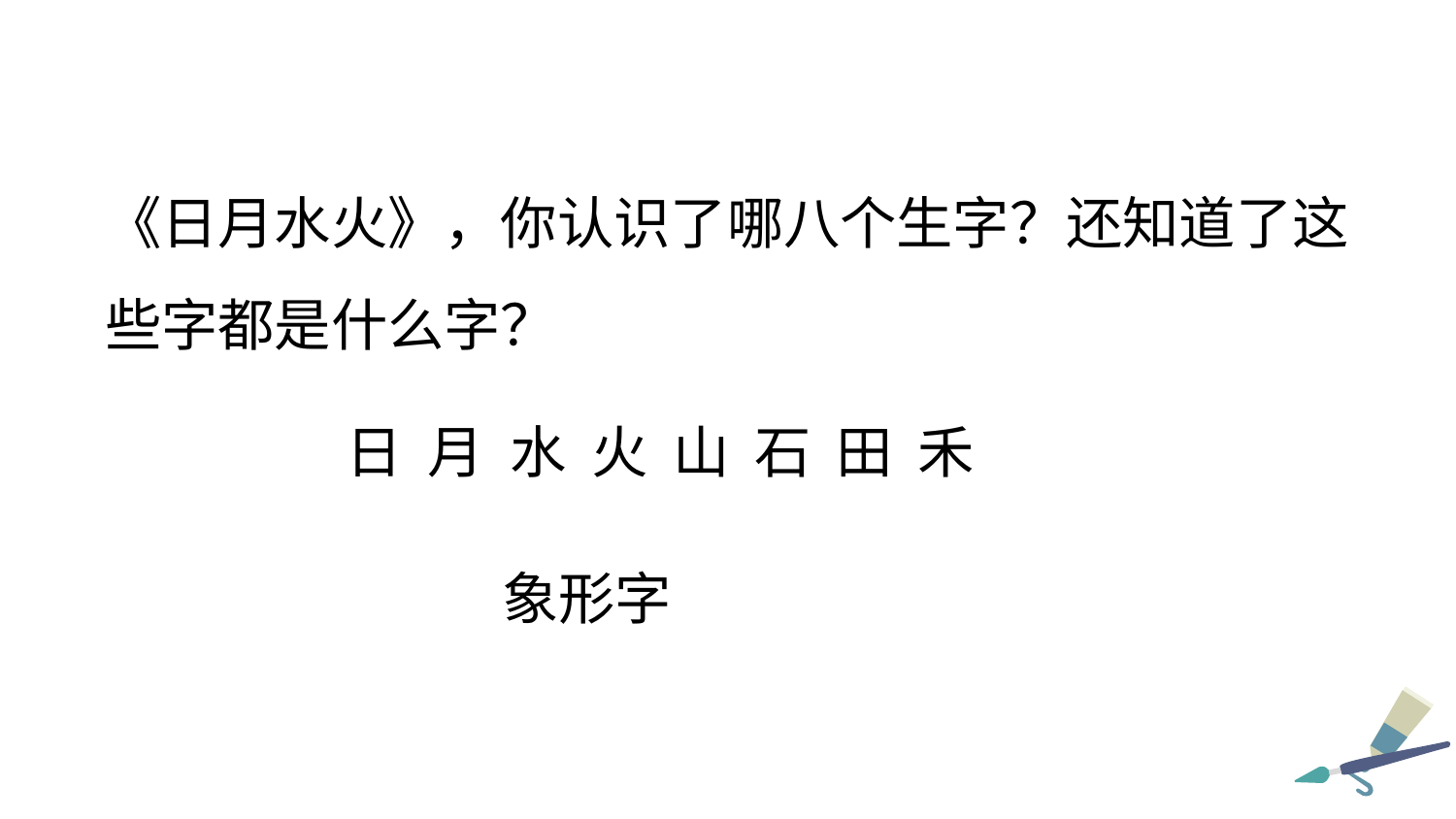

《日月水火》，你认识了哪八个生字？还知道了这些字都是什么字？
日  月  水  火  山  石  田  禾
象形字